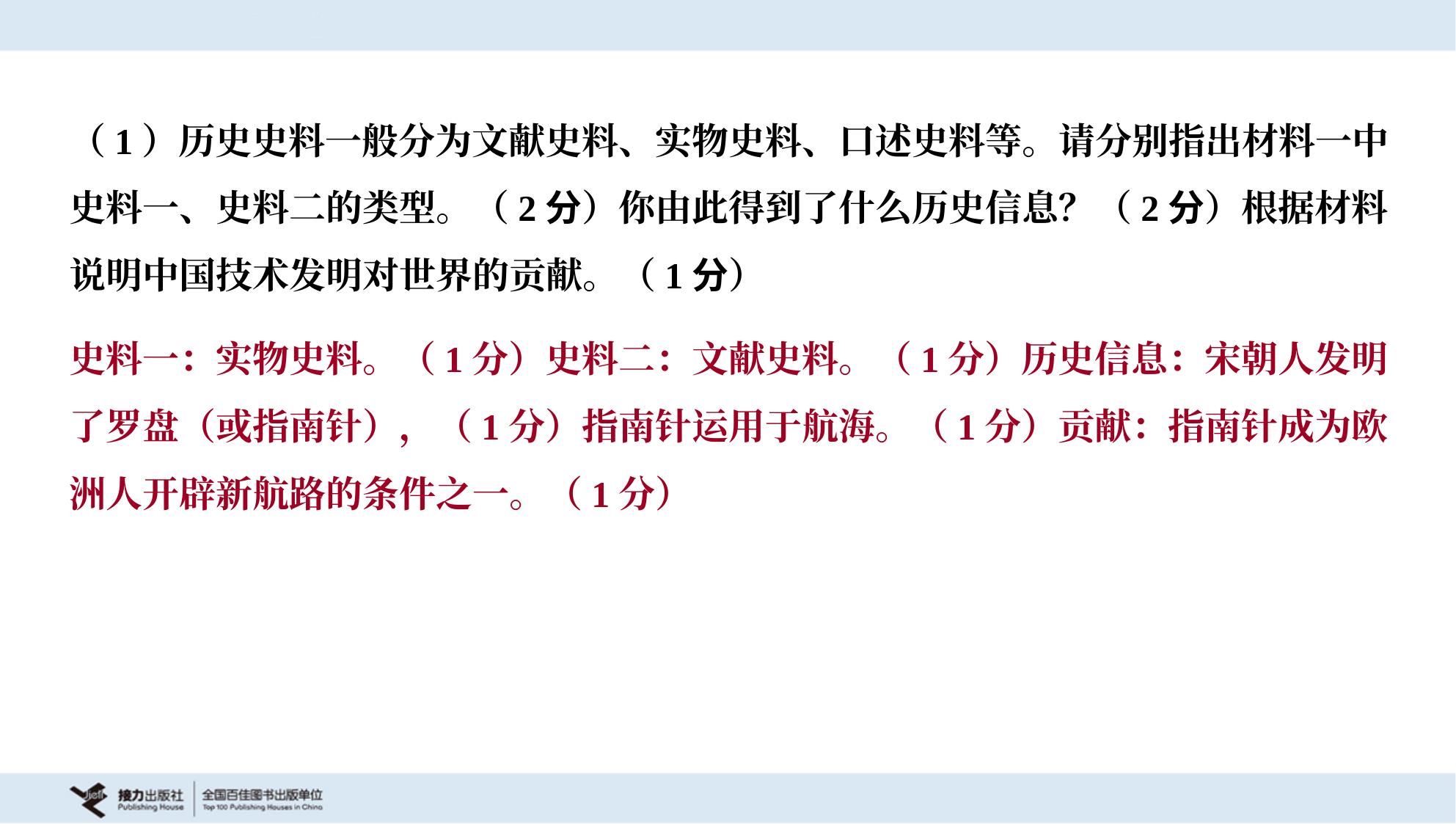

（1）历史史料一般分为文献史料、实物史料、口述史料等。请分别指出材料一中
史料一、史料二的类型。（2分）你由此得到了什么历史信息？（2分）根据材料
说明中国技术发明对世界的贡献。（1分）
史料一：实物史料。（1分）史料二：文献史料。（1分）历史信息：宋朝人发明
了罗盘（或指南针），（1分）指南针运用于航海。（1分）贡献：指南针成为欧
洲人开辟新航路的条件之一。（1分）